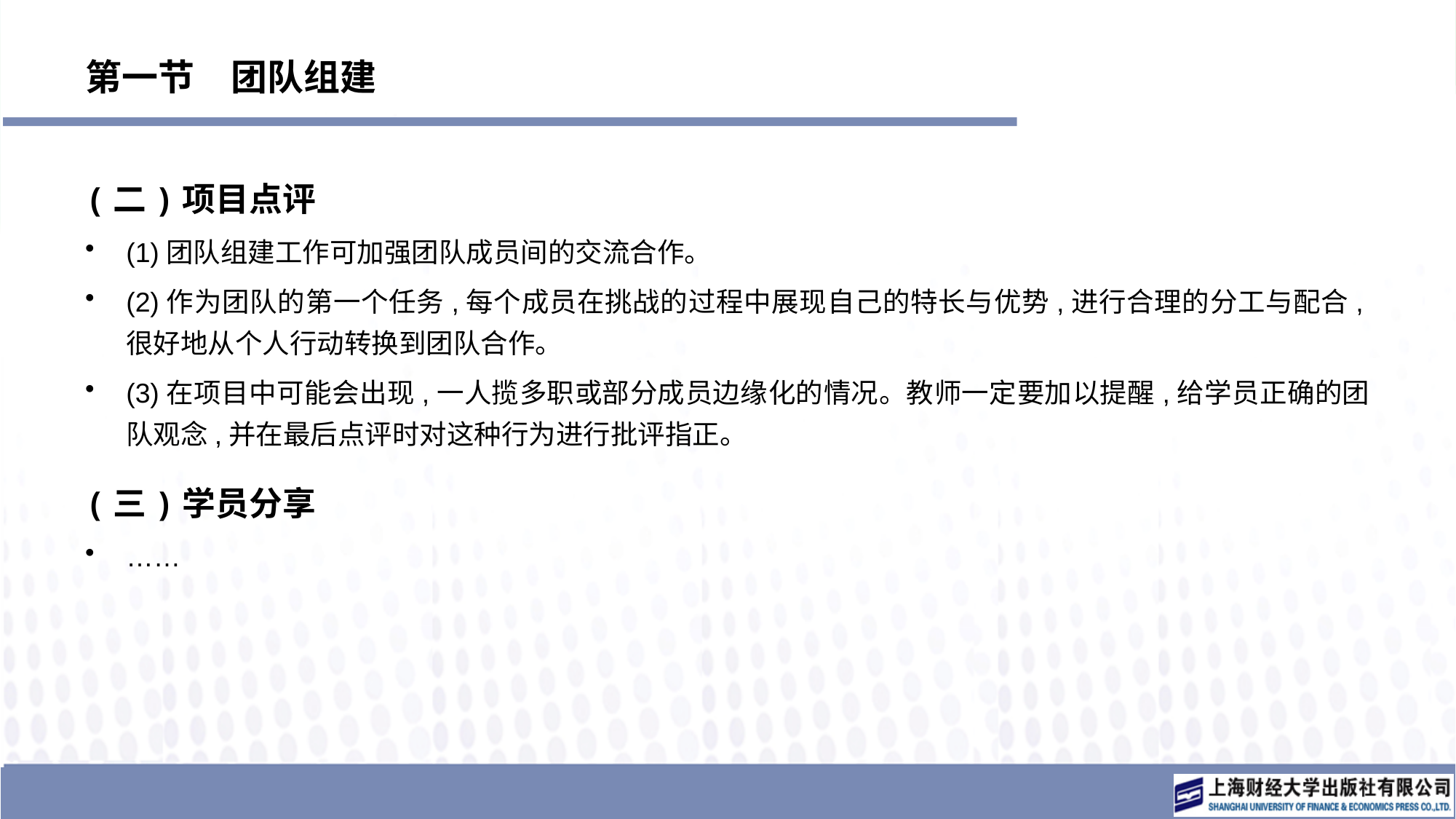

# 第一节　团队组建
(二)项目点评
(1)团队组建工作可加强团队成员间的交流合作。
(2)作为团队的第一个任务,每个成员在挑战的过程中展现自己的特长与优势,进行合理的分工与配合,很好地从个人行动转换到团队合作。
(3)在项目中可能会出现,一人揽多职或部分成员边缘化的情况。教师一定要加以提醒,给学员正确的团队观念,并在最后点评时对这种行为进行批评指正。
(三)学员分享
……